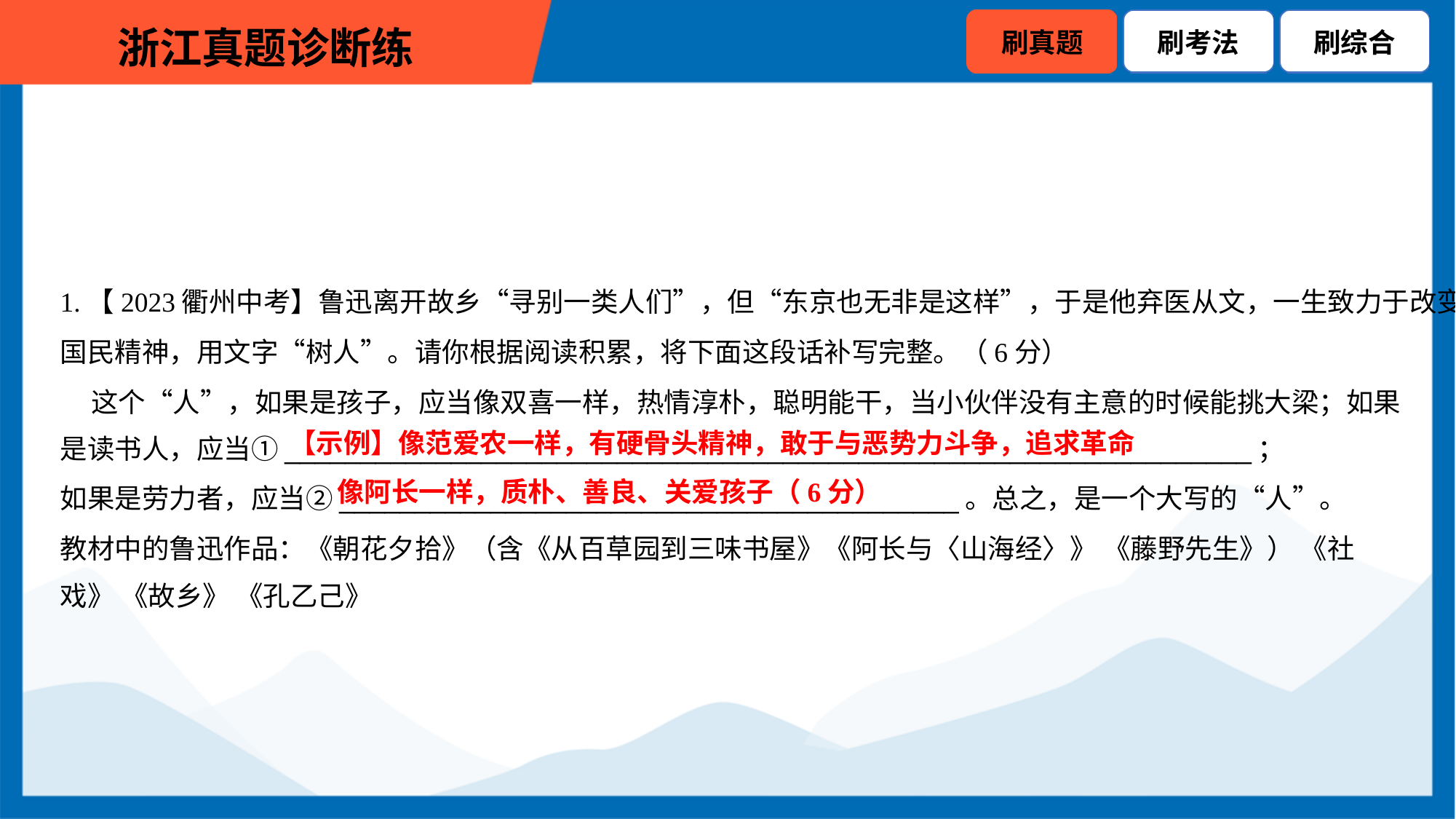

1.【2023衢州中考】鲁迅离开故乡“寻别一类人们”，但“东京也无非是这样”，于是他弃医从文，一生致力于改变
国民精神，用文字“树人”。请你根据阅读积累，将下面这段话补写完整。（6分）
    这个“人”，如果是孩子，应当像双喜一样，热情淳朴，聪明能干，当小伙伴没有主意的时候能挑大梁；如果
是读书人，应当①________________________________________________________________；
【示例】像范爱农一样，有硬骨头精神，敢于与恶势力斗争，追求革命
像阿长一样，质朴、善良、关爱孩子（6分）
如果是劳力者，应当②_________________________________________。总之，是一个大写的“人”。
教材中的鲁迅作品：《朝花夕拾》（含《从百草园到三味书屋》《阿长与〈山海经〉》 《藤野先生》） 《社
戏》 《故乡》 《孔乙己》